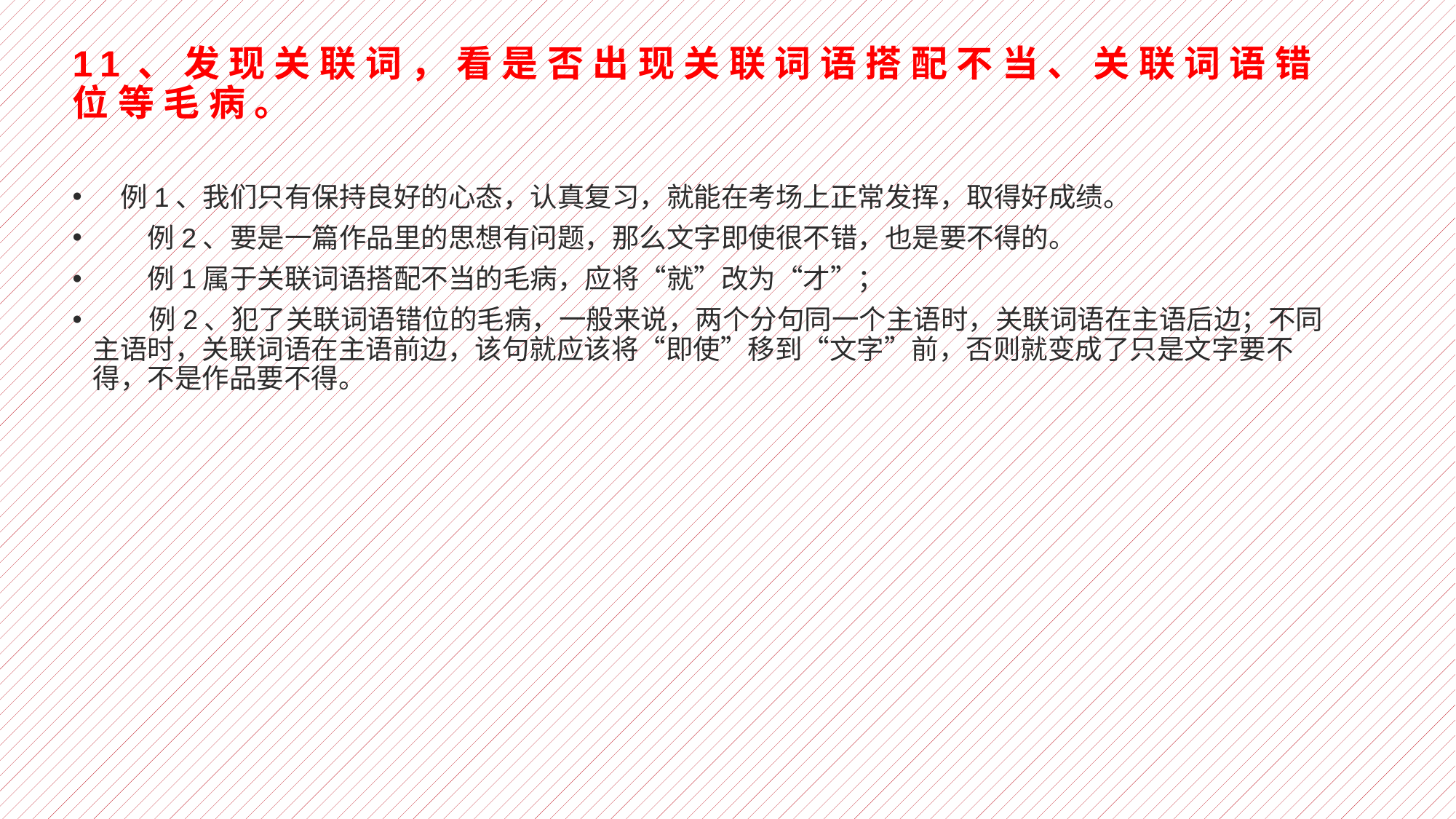

# 11、发现关联词，看是否出现关联词语搭配不当、关联词语错位等毛病。
　例1、我们只有保持良好的心态，认真复习，就能在考场上正常发挥，取得好成绩。
　　例2、要是一篇作品里的思想有问题，那么文字即使很不错，也是要不得的。
　　例1属于关联词语搭配不当的毛病，应将“就”改为“才”；
        例2、犯了关联词语错位的毛病，一般来说，两个分句同一个主语时，关联词语在主语后边；不同主语时，关联词语在主语前边，该句就应该将“即使”移到“文字”前，否则就变成了只是文字要不得，不是作品要不得。